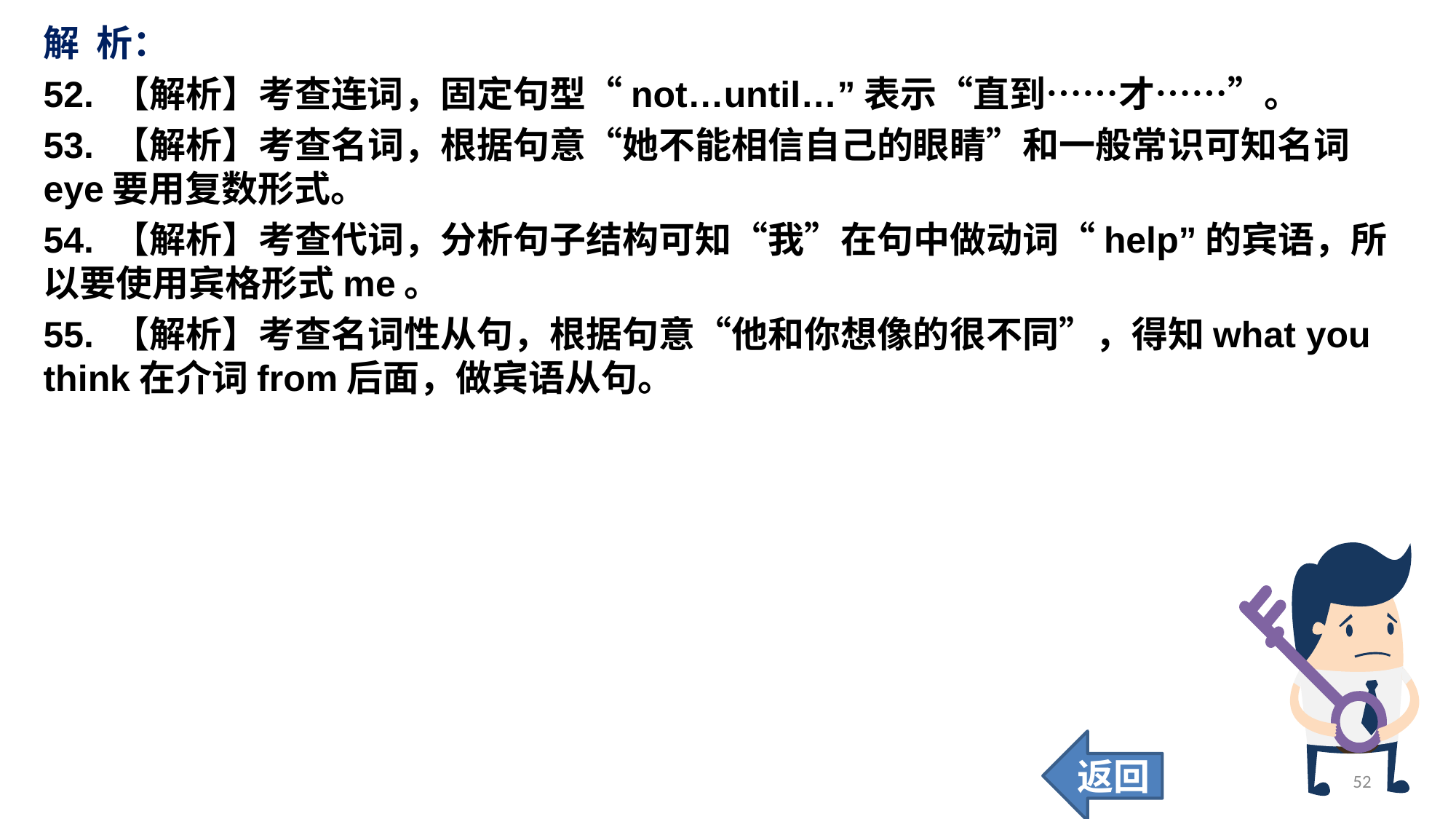

解  析：
52. 【解析】考查连词，固定句型“not…until…”表示“直到……才……”。
53. 【解析】考查名词，根据句意“她不能相信自己的眼睛”和一般常识可知名词eye要用复数形式。
54. 【解析】考查代词，分析句子结构可知“我”在句中做动词“help”的宾语，所以要使用宾格形式me。
55. 【解析】考查名词性从句，根据句意“他和你想像的很不同”，得知what you think在介词from后面，做宾语从句。

返回
52